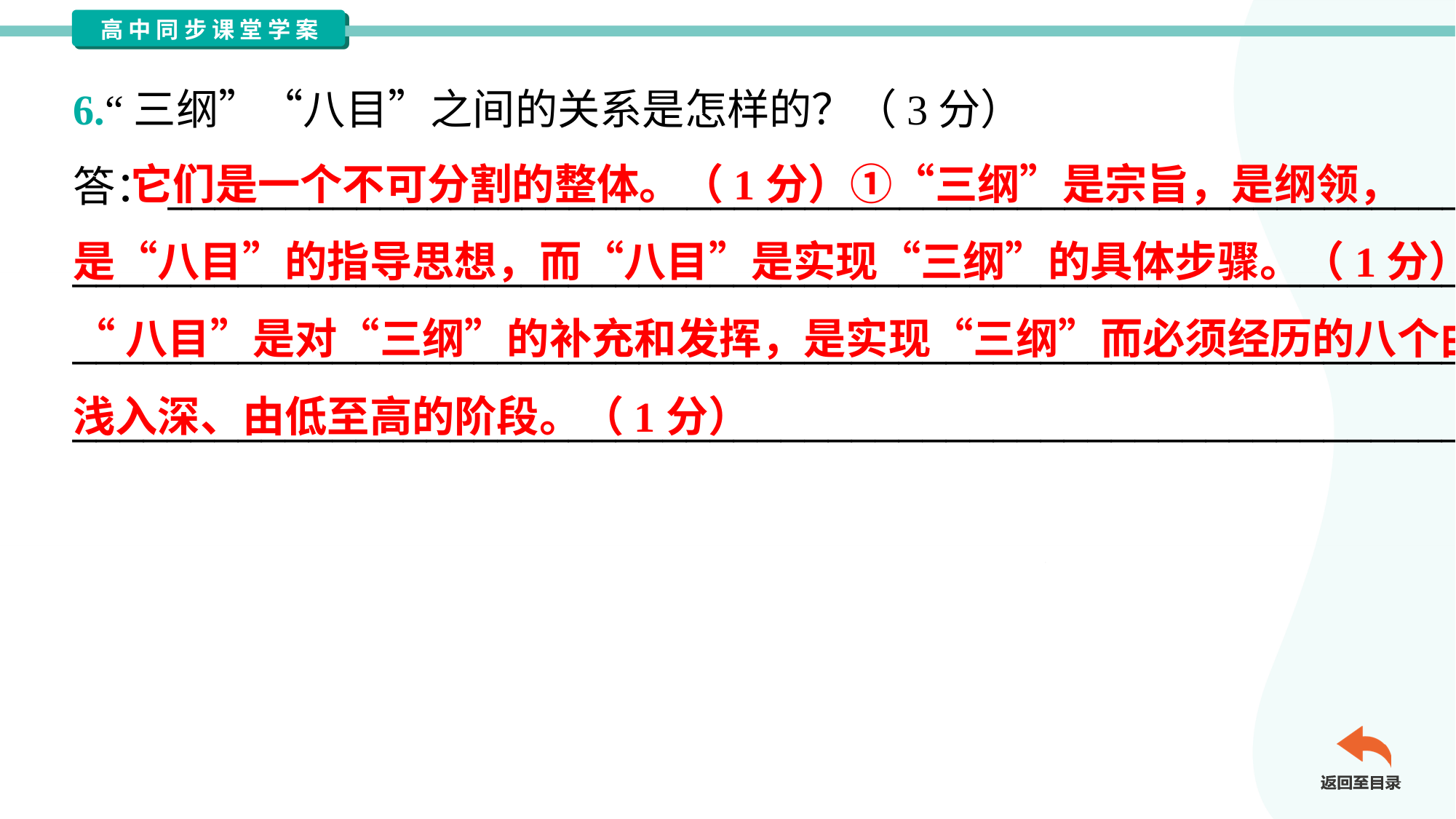

6.“三纲”“八目”之间的关系是怎样的？（3分）
答：_________________________________________________________
_____________________________________________________________
_____________________________________________________________
_____________________________________________________________
     它们是一个不可分割的整体。（1分）①“三纲”是宗旨，是纲领，
是“八目”的指导思想，而“八目”是实现“三纲”的具体步骤。（1分）②
“八目”是对“三纲”的补充和发挥，是实现“三纲”而必须经历的八个由
浅入深、由低至高的阶段。（1分）